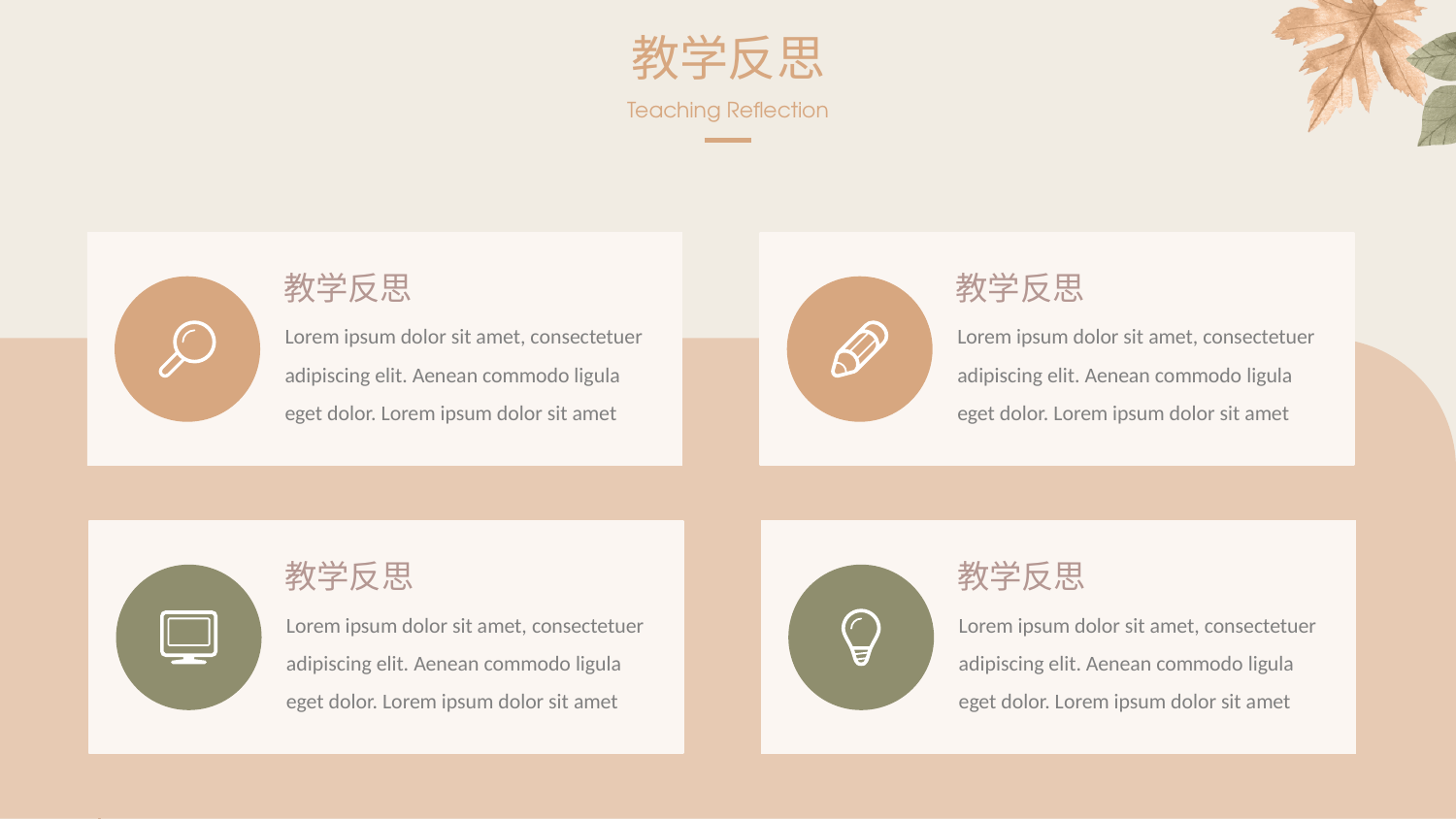

教学反思
Teaching Reflection

教学反思
教学反思

Lorem ipsum dolor sit amet, consectetuer adipiscing elit. Aenean commodo ligula eget dolor. Lorem ipsum dolor sit amet
Lorem ipsum dolor sit amet, consectetuer adipiscing elit. Aenean commodo ligula eget dolor. Lorem ipsum dolor sit amet

教学反思
教学反思

Lorem ipsum dolor sit amet, consectetuer adipiscing elit. Aenean commodo ligula eget dolor. Lorem ipsum dolor sit amet
Lorem ipsum dolor sit amet, consectetuer adipiscing elit. Aenean commodo ligula eget dolor. Lorem ipsum dolor sit amet